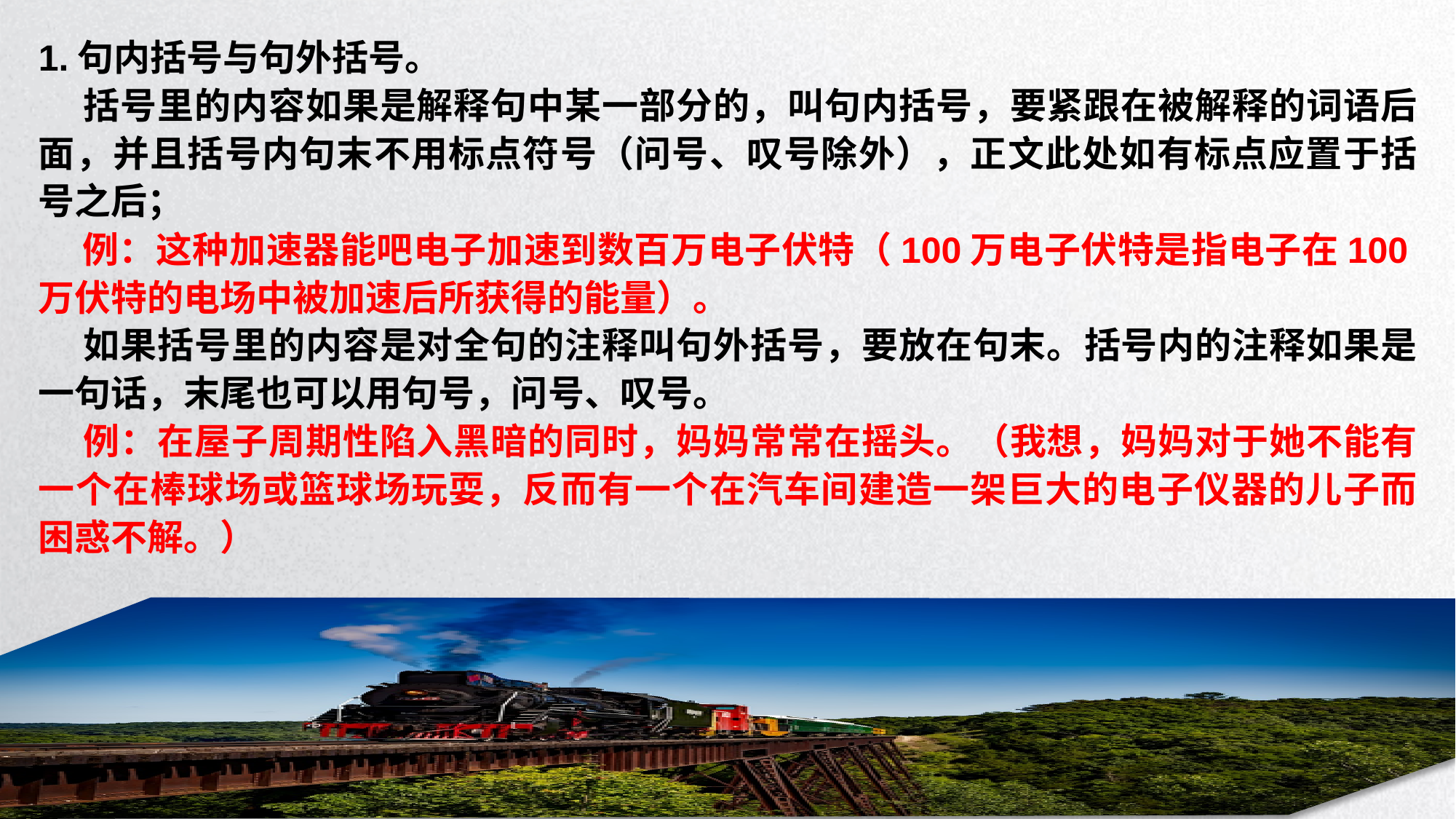

1.句内括号与句外括号。
    括号里的内容如果是解释句中某一部分的，叫句内括号，要紧跟在被解释的词语后面，并且括号内句末不用标点符号（问号、叹号除外），正文此处如有标点应置于括号之后；
    例：这种加速器能吧电子加速到数百万电子伏特（100万电子伏特是指电子在100万伏特的电场中被加速后所获得的能量）。
    如果括号里的内容是对全句的注释叫句外括号，要放在句末。括号内的注释如果是一句话，末尾也可以用句号，问号、叹号。
    例：在屋子周期性陷入黑暗的同时，妈妈常常在摇头。（我想，妈妈对于她不能有一个在棒球场或篮球场玩耍，反而有一个在汽车间建造一架巨大的电子仪器的儿子而困惑不解。）